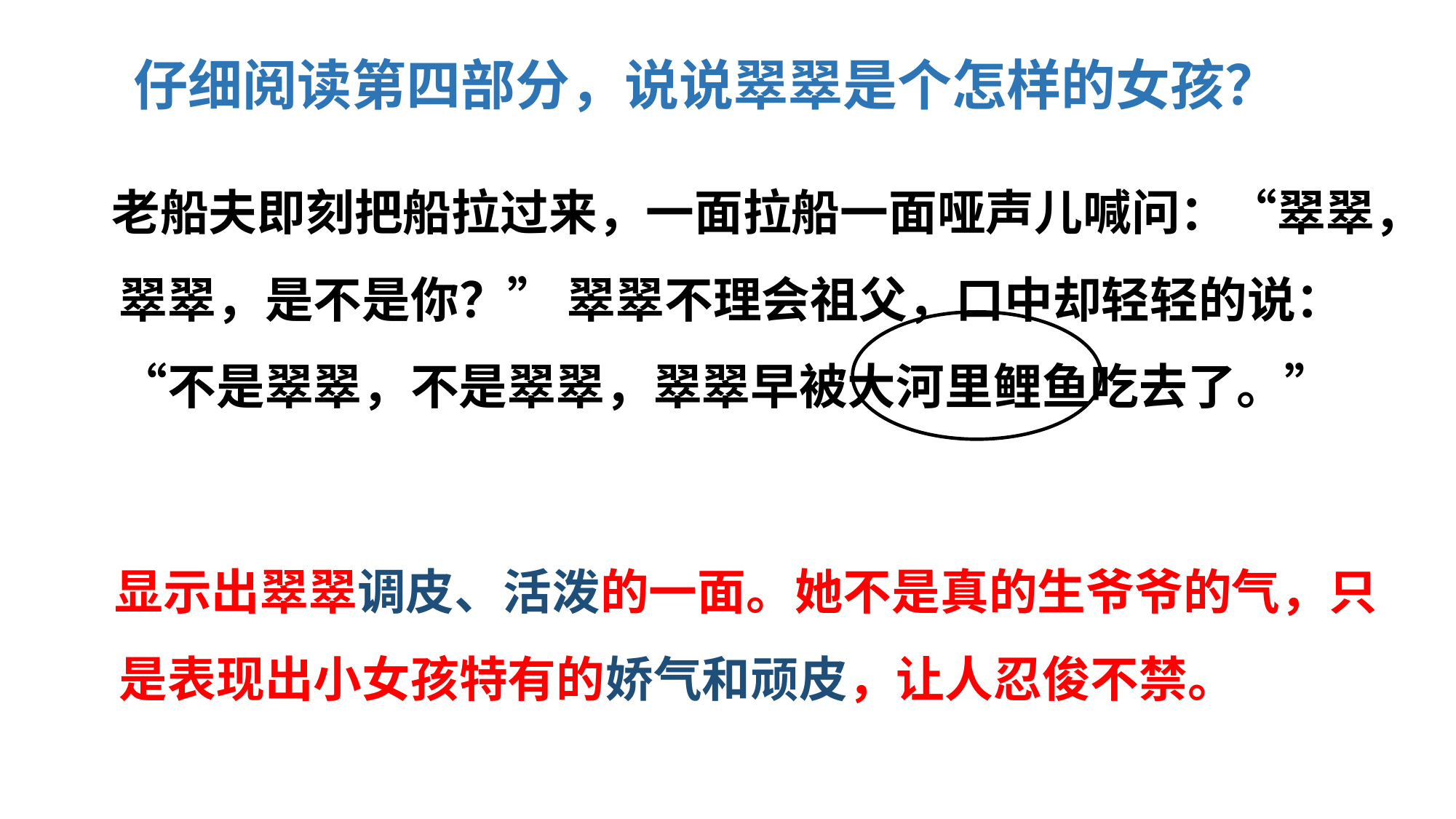

# 仔细阅读第四部分，说说翠翠是个怎样的女孩？
 老船夫即刻把船拉过来，一面拉船一面哑声儿喊问：“翠翠，翠翠，是不是你？” 翠翠不理会祖父，口中却轻轻的说：“不是翠翠，不是翠翠，翠翠早被大河里鲤鱼吃去了。”

 显示出翠翠调皮、活泼的一面。她不是真的生爷爷的气，只是表现出小女孩特有的娇气和顽皮，让人忍俊不禁。